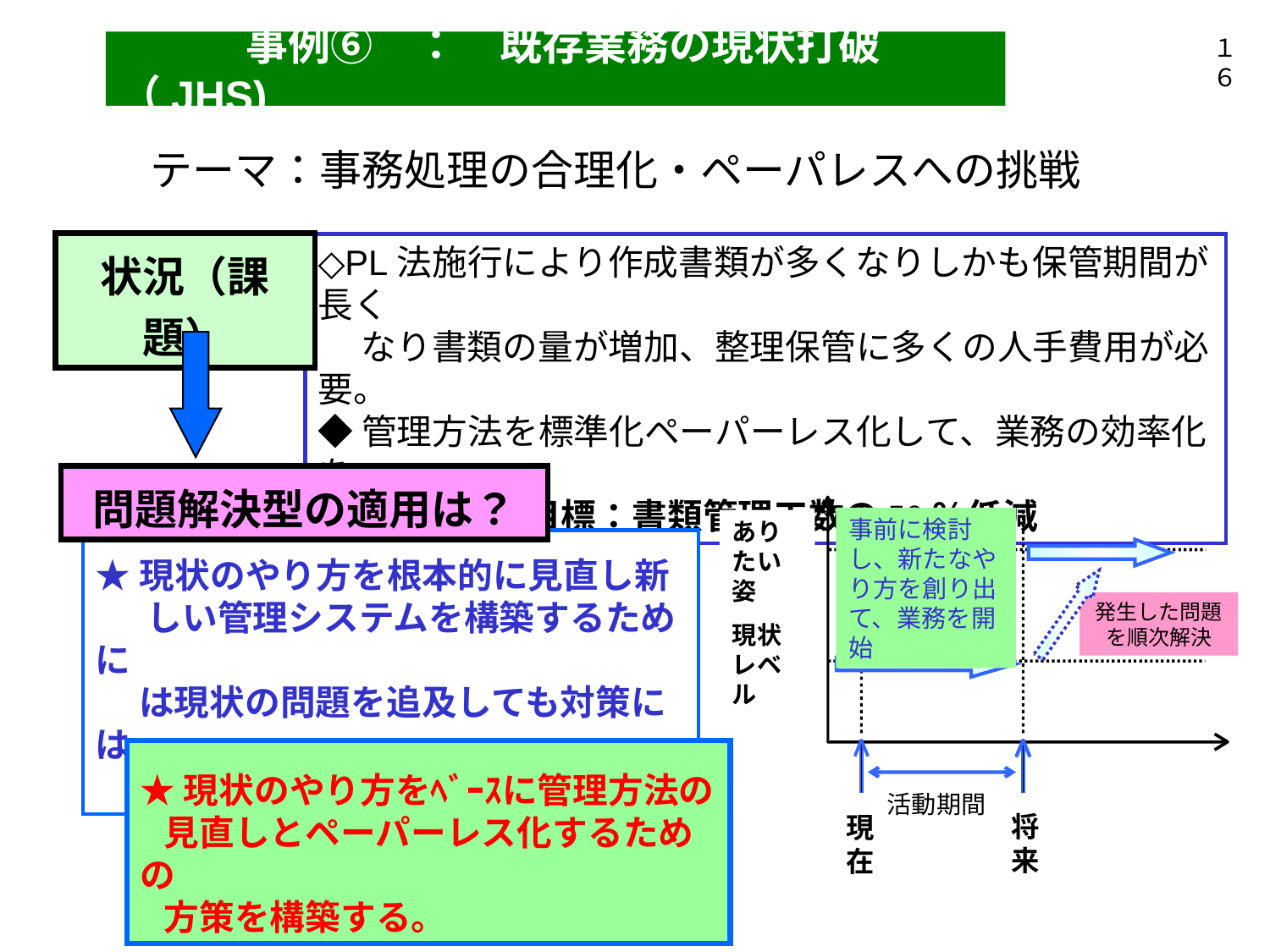

１６
　　　事例⑥　：　既存業務の現状打破（JHS)
テーマ：事務処理の合理化・ペーパレスへの挑戦
状況（課題）
◇PL法施行により作成書類が多くなりしかも保管期間が長く
　 なり書類の量が増加、整理保管に多くの人手費用が必要。
◆管理方法を標準化ペーパーレス化して、業務の効率化を
    図る。　　目標：書類管理工数の50％低減

問題解決型の適用は？

★現状のやり方を根本的に見直し新
　  しい管理システムを構築するために
　 は現状の問題を追及しても対策には
　 結びつかない。

事前に検討し、新たなやり方を創り出て、業務を開始
ありたい姿

発生した問題を順次解決

現状レベル

活動期間
将来
現在

★現状のやり方をﾍﾞｰｽに管理方法の
   見直しとペーパーレス化するための
   方策を構築する。